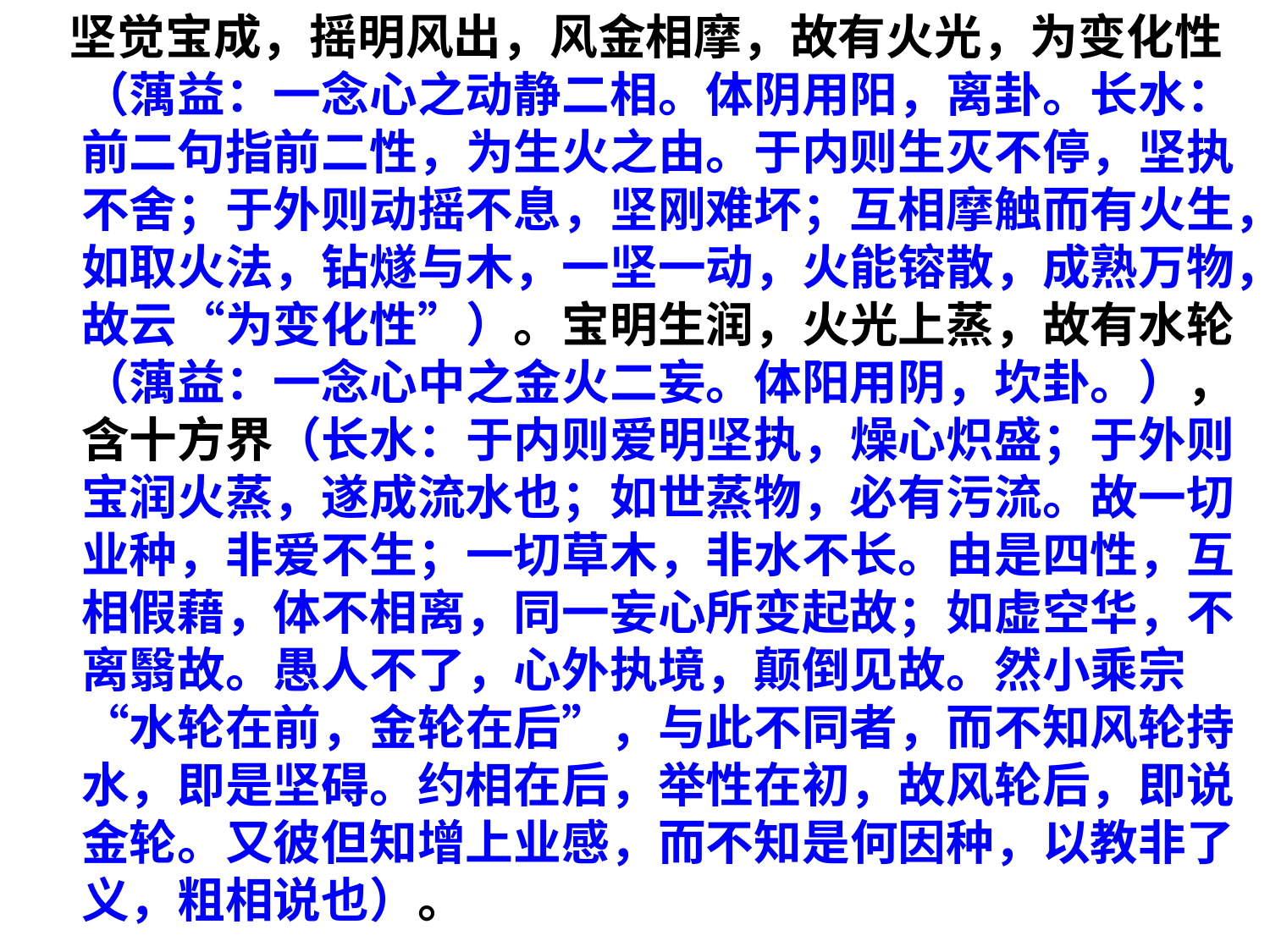

坚觉宝成，摇明风出，风金相摩，故有火光，为变化性（蕅益：一念心之动静二相。体阴用阳，离卦。长水：前二句指前二性，为生火之由。于内则生灭不停，坚执不舍；于外则动摇不息，坚刚难坏；互相摩触而有火生，如取火法，钻燧与木，一坚一动，火能镕散，成熟万物，故云“为变化性”）。宝明生润，火光上蒸，故有水轮（蕅益：一念心中之金火二妄。体阳用阴，坎卦。），含十方界（长水：于内则爱明坚执，燥心炽盛；于外则宝润火蒸，遂成流水也；如世蒸物，必有污流。故一切业种，非爱不生；一切草木，非水不长。由是四性，互相假藉，体不相离，同一妄心所变起故；如虚空华，不离翳故。愚人不了，心外执境，颠倒见故。然小乘宗“水轮在前，金轮在后”，与此不同者，而不知风轮持水，即是坚碍。约相在后，举性在初，故风轮后，即说金轮。又彼但知增上业感，而不知是何因种，以教非了义，粗相说也）。